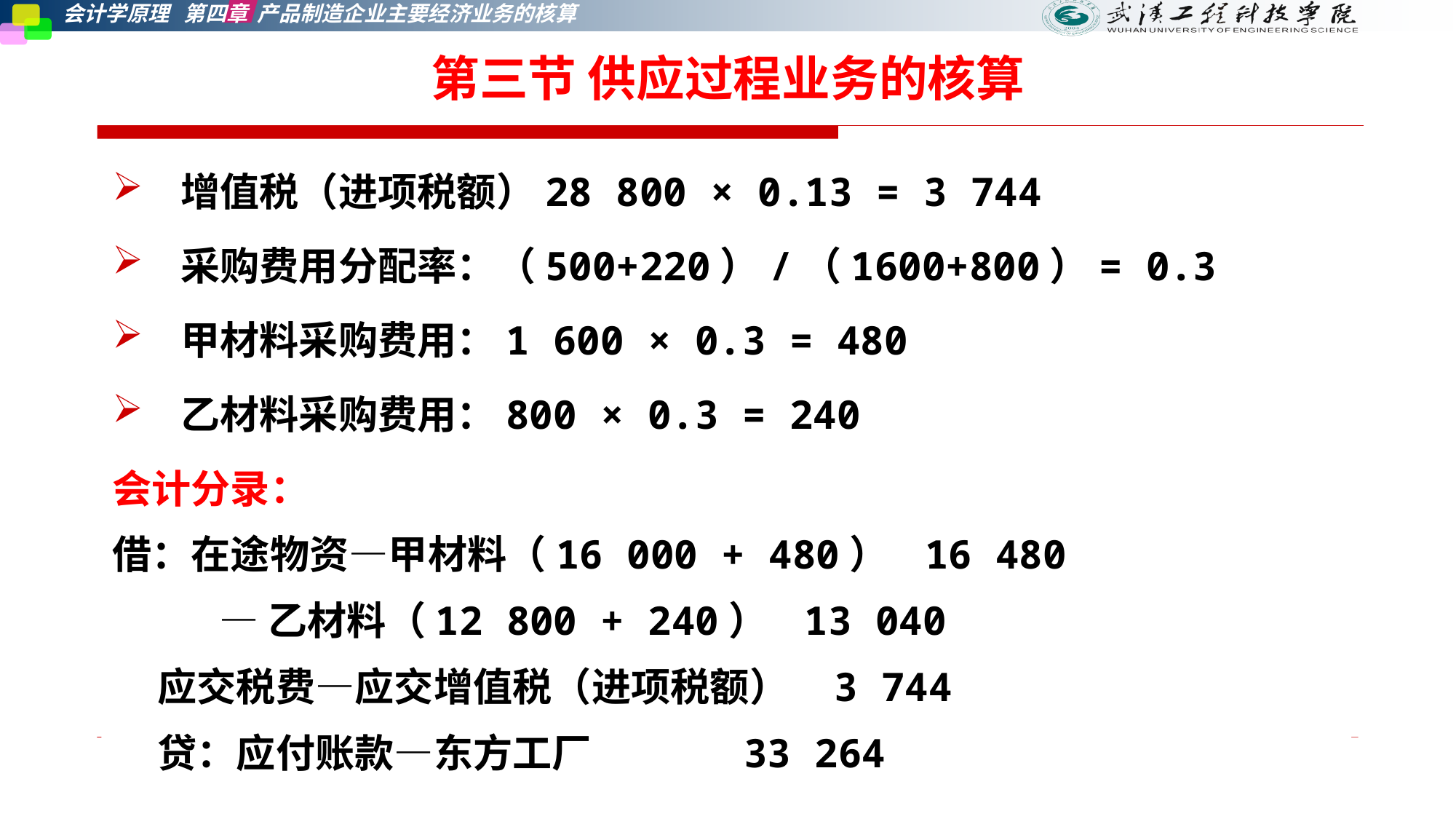

第三节 供应过程业务的核算
增值税（进项税额）28 800 × 0.13 = 3 744
采购费用分配率：（500+220）/（1600+800）= 0.3
甲材料采购费用：1 600 × 0.3 = 480
乙材料采购费用：800 × 0.3 = 240
会计分录：
借：在途物资—甲材料（16 000 + 480）   16 480
            —乙材料（12 800 + 240）   13 040
    应交税费—应交增值税（进项税额）    3 744
    贷：应付账款—东方工厂                33 264